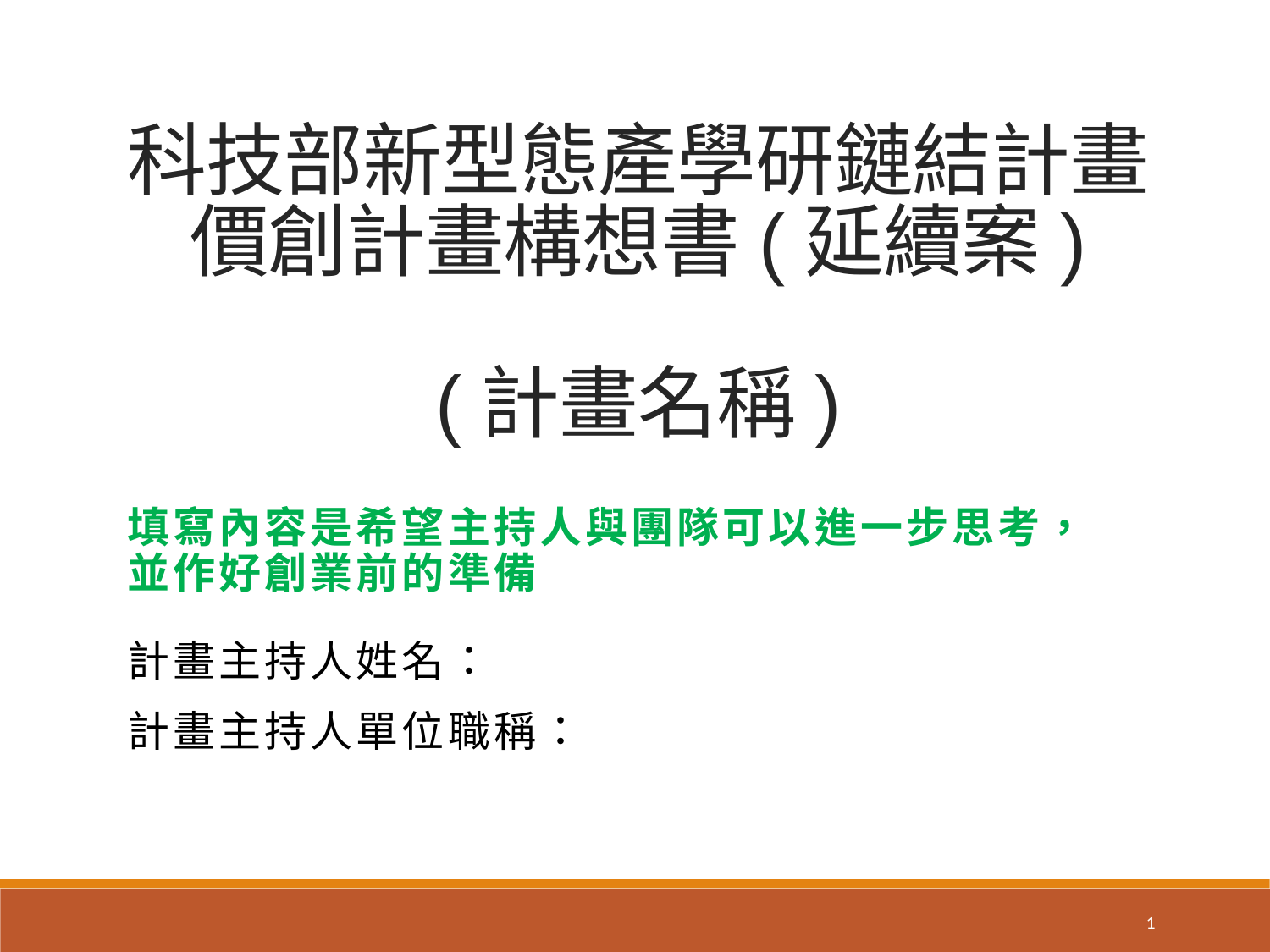

# 科技部新型態產學研鏈結計畫 價創計畫構想書(延續案) (計畫名稱)
填寫內容是希望主持人與團隊可以進一步思考，
並作好創業前的準備
計畫主持人姓名：
計畫主持人單位職稱：
1